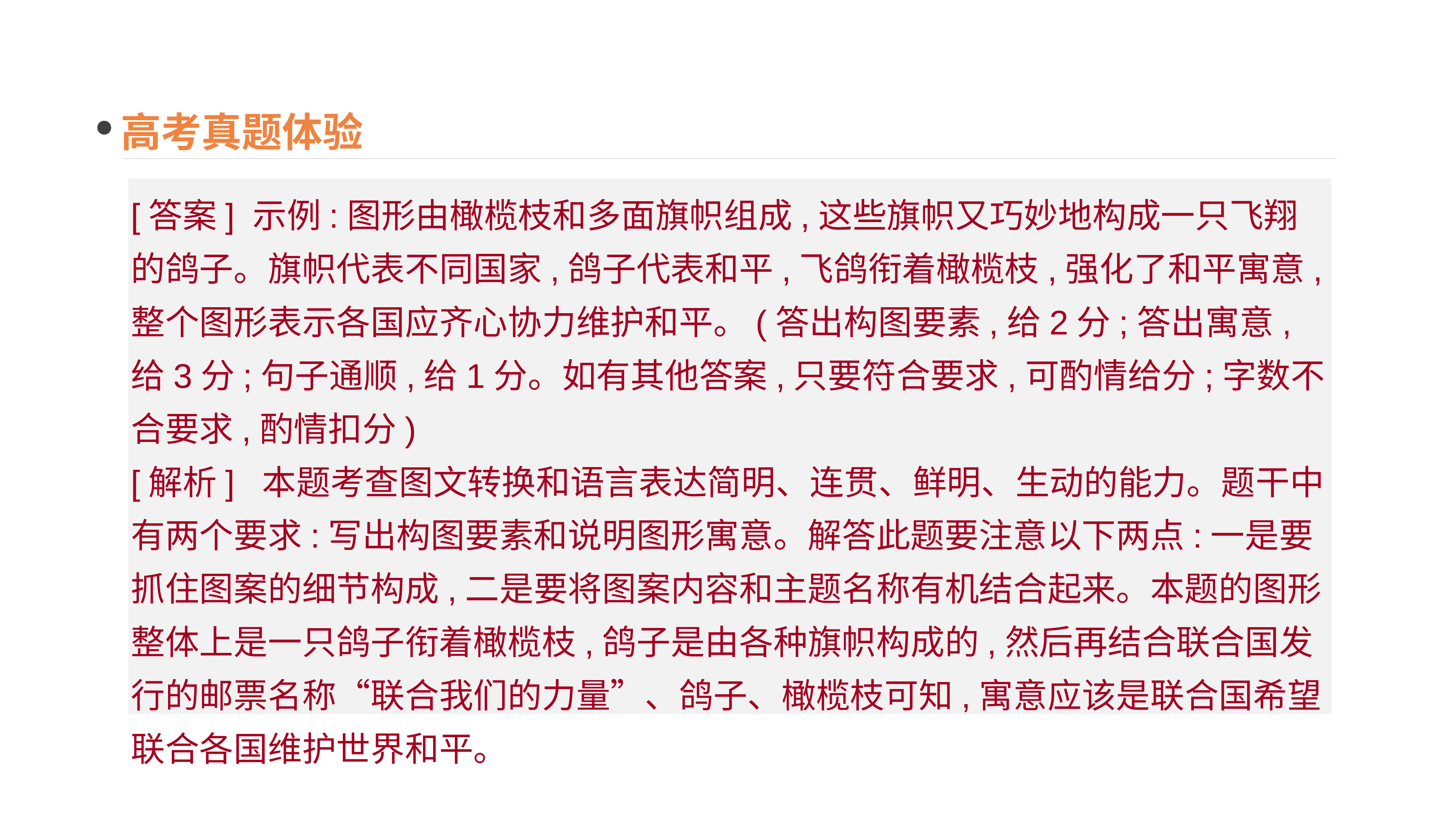

高考真题体验

[答案] 示例:图形由橄榄枝和多面旗帜组成,这些旗帜又巧妙地构成一只飞翔的鸽子。旗帜代表不同国家,鸽子代表和平,飞鸽衔着橄榄枝,强化了和平寓意,整个图形表示各国应齐心协力维护和平。(答出构图要素,给2分;答出寓意,给3分;句子通顺,给1分。如有其他答案,只要符合要求,可酌情给分;字数不合要求,酌情扣分)
[解析]  本题考查图文转换和语言表达简明、连贯、鲜明、生动的能力。题干中有两个要求:写出构图要素和说明图形寓意。解答此题要注意以下两点:一是要抓住图案的细节构成,二是要将图案内容和主题名称有机结合起来。本题的图形整体上是一只鸽子衔着橄榄枝,鸽子是由各种旗帜构成的,然后再结合联合国发行的邮票名称“联合我们的力量”、鸽子、橄榄枝可知,寓意应该是联合国希望联合各国维护世界和平。